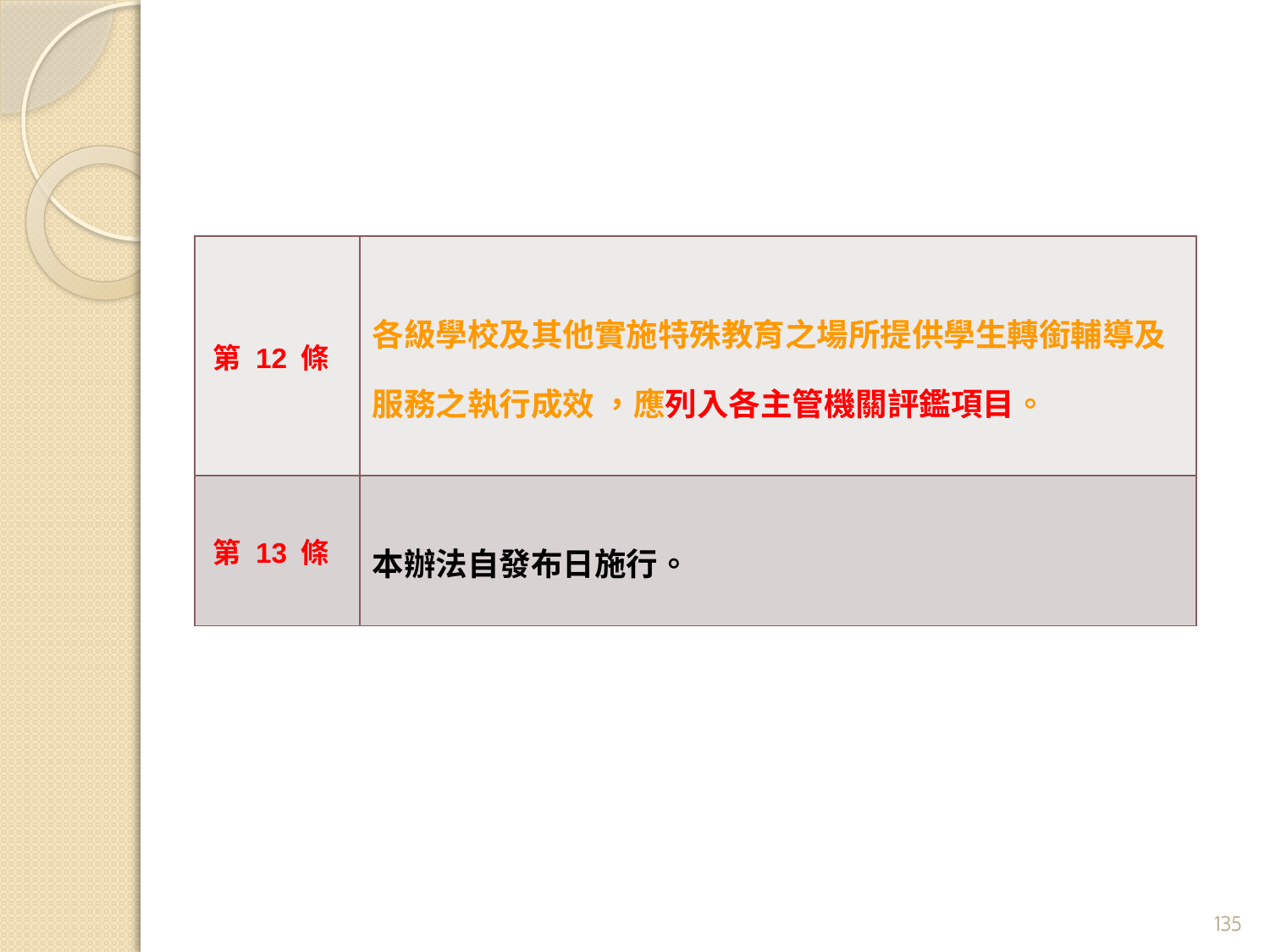

| 第 12 條 | 各級學校及其他實施特殊教育之場所提供學生轉銜輔導及服務之執行成效 ，應列入各主管機關評鑑項目。 |
| --- | --- |
| 第 13 條 | 本辦法自發布日施行。 |
135